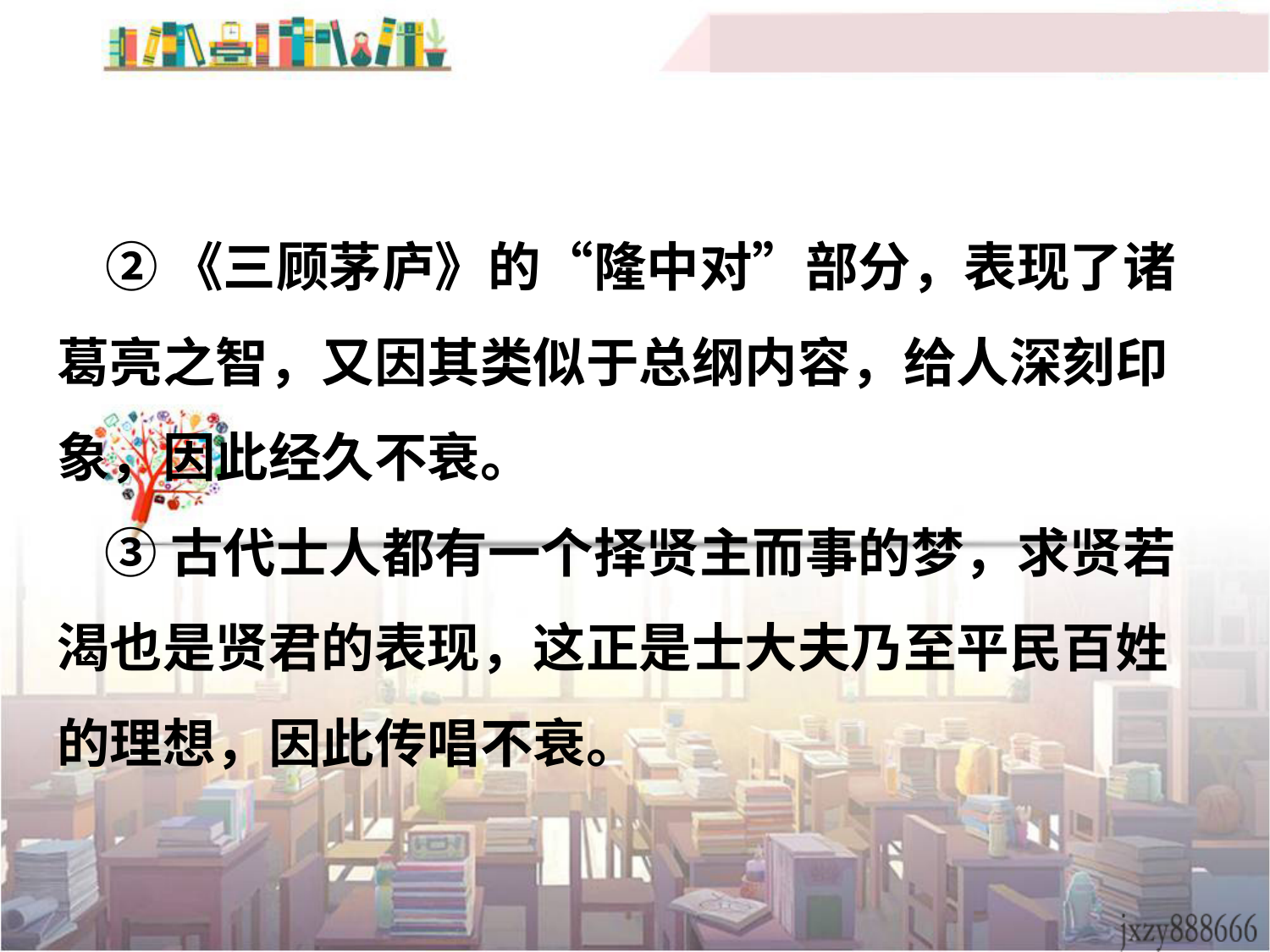

②《三顾茅庐》的“隆中对”部分，表现了诸葛亮之智，又因其类似于总纲内容，给人深刻印象，因此经久不衰。
    ③古代士人都有一个择贤主而事的梦，求贤若渴也是贤君的表现，这正是士大夫乃至平民百姓的理想，因此传唱不衰。